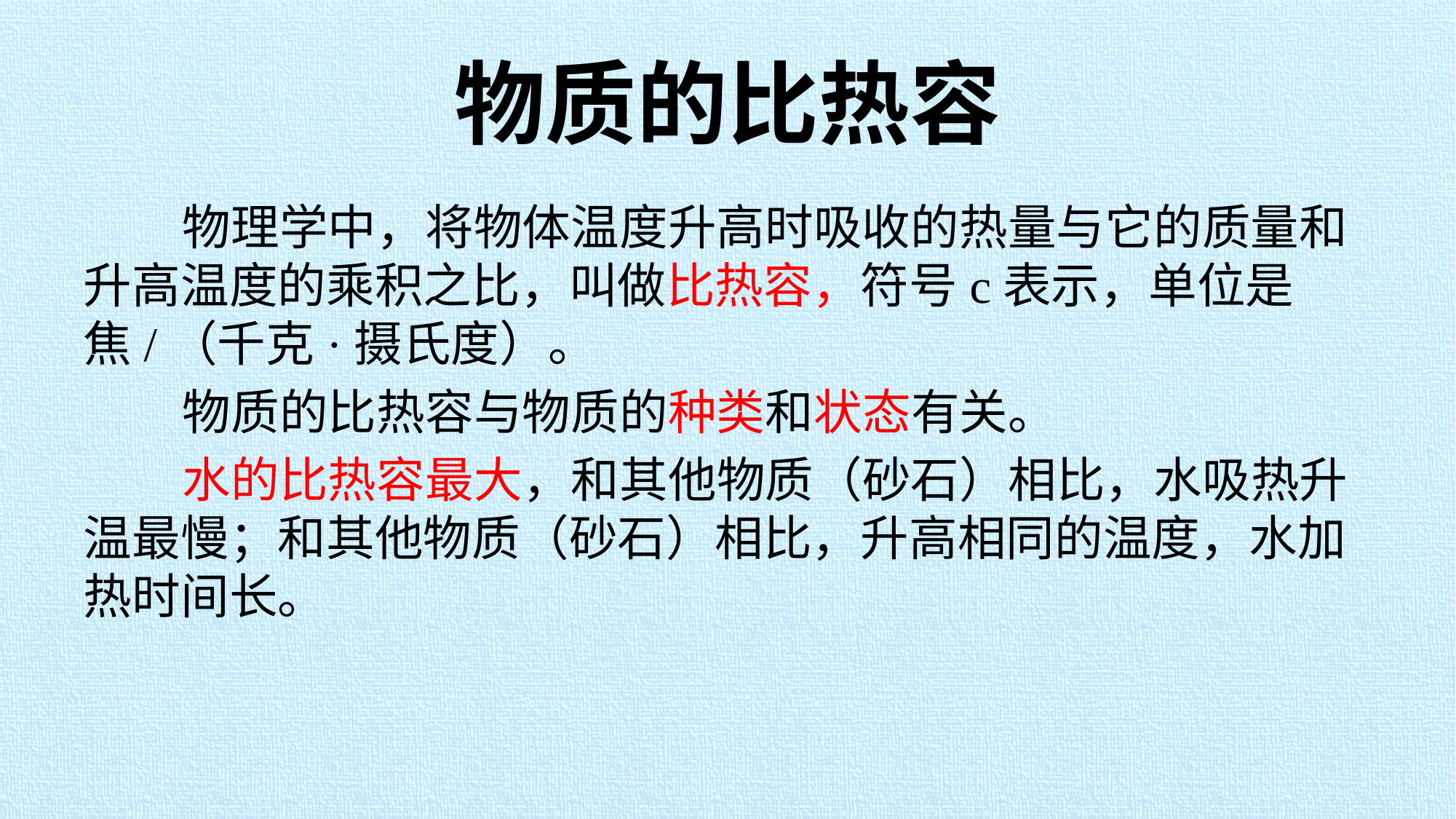

# 物质的比热容
        物理学中，将物体温度升高时吸收的热量与它的质量和升高温度的乘积之比，叫做比热容，符号c表示，单位是焦/（千克·摄氏度）。
        物质的比热容与物质的种类和状态有关。
        水的比热容最大，和其他物质（砂石）相比，水吸热升温最慢；和其他物质（砂石）相比，升高相同的温度，水加热时间长。